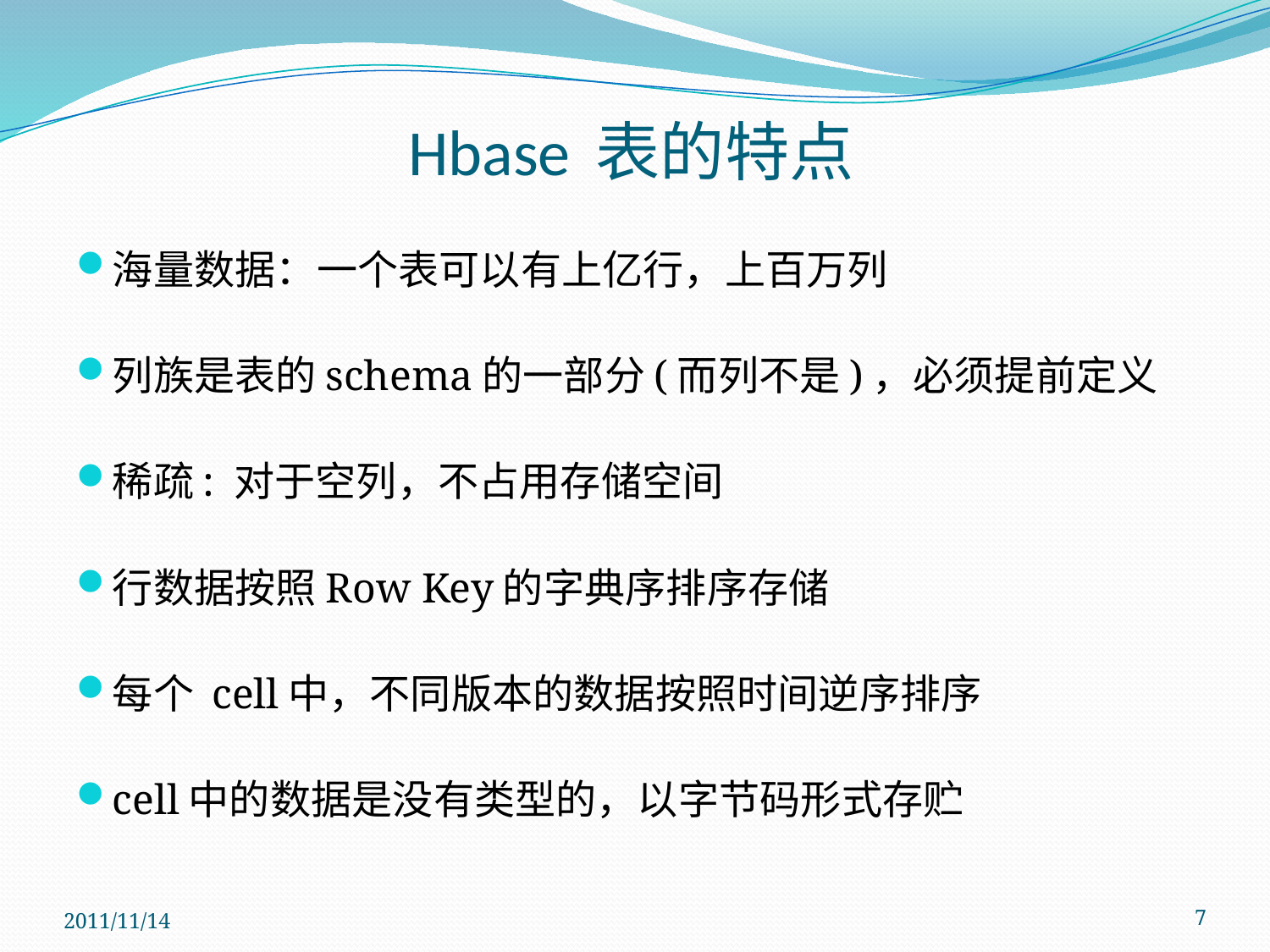

# Hbase 表的特点
海量数据：一个表可以有上亿行，上百万列
列族是表的schema的一部分(而列不是)，必须提前定义
稀疏: 对于空列，不占用存储空间
行数据按照Row Key的字典序排序存储
每个 cell中，不同版本的数据按照时间逆序排序
cell中的数据是没有类型的，以字节码形式存贮
2011/11/14
7